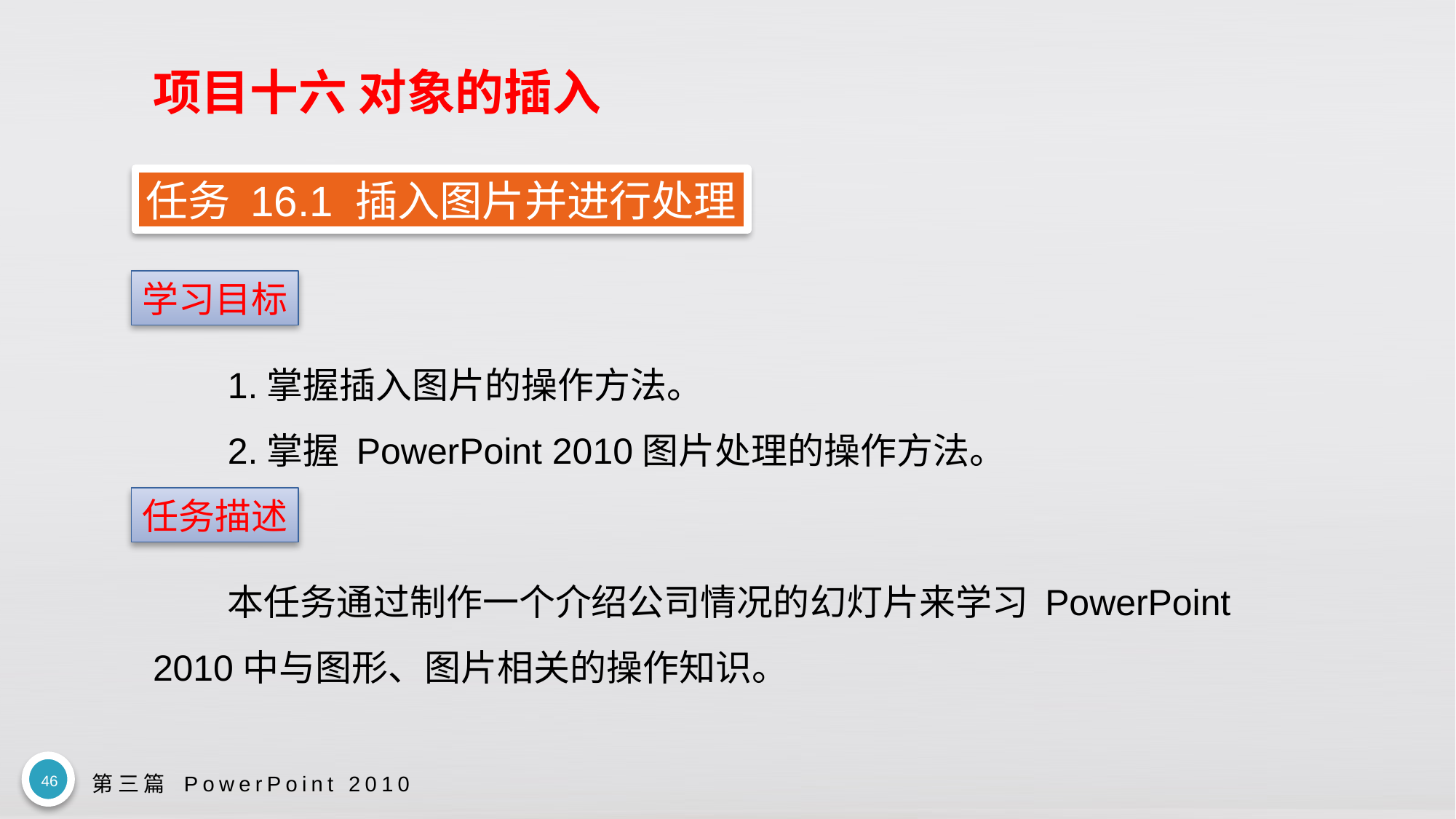

# 项目十六 对象的插入
任务 16.1 插入图片并进行处理
学习目标
1.掌握插入图片的操作方法。
2.掌握 PowerPoint 2010图片处理的操作方法。
任务描述
本任务通过制作一个介绍公司情况的幻灯片来学习 PowerPoint 2010中与图形、图片相关的操作知识。
46